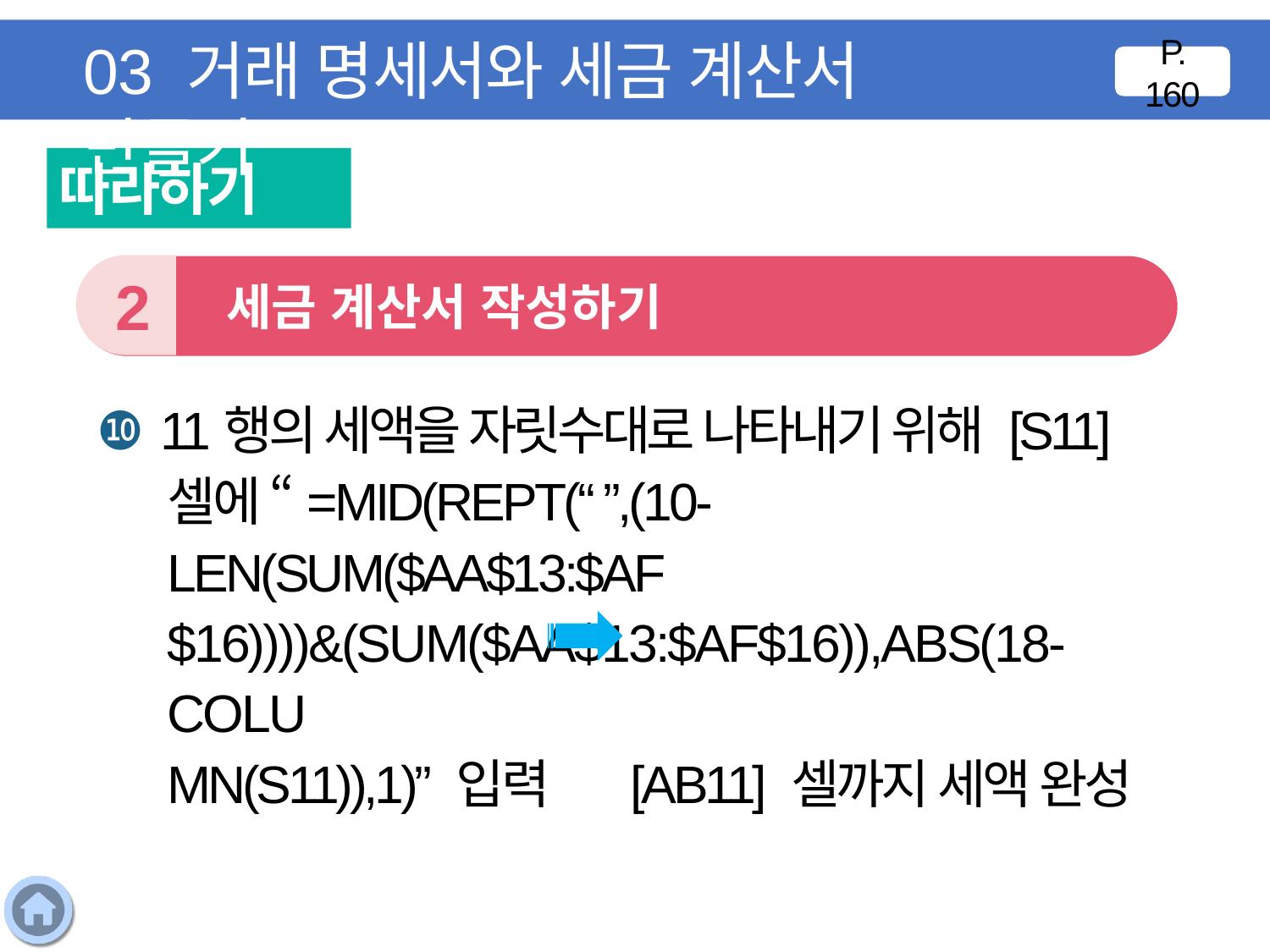

03 거래 명세서와 세금 계산서 만들기
P. 160
따라하기
2
        세금 계산서 작성하기
❿ 11행의 세액을 자릿수대로 나타내기 위해 [S11] 셀에 “=MID(REPT(“ ”,(10-LEN(SUM($AA$13:$AF
$16))))&(SUM($AA$13:$AF$16)),ABS(18-COLU
MN(S11)),1)” 입력      [AB11] 셀까지 세액 완성